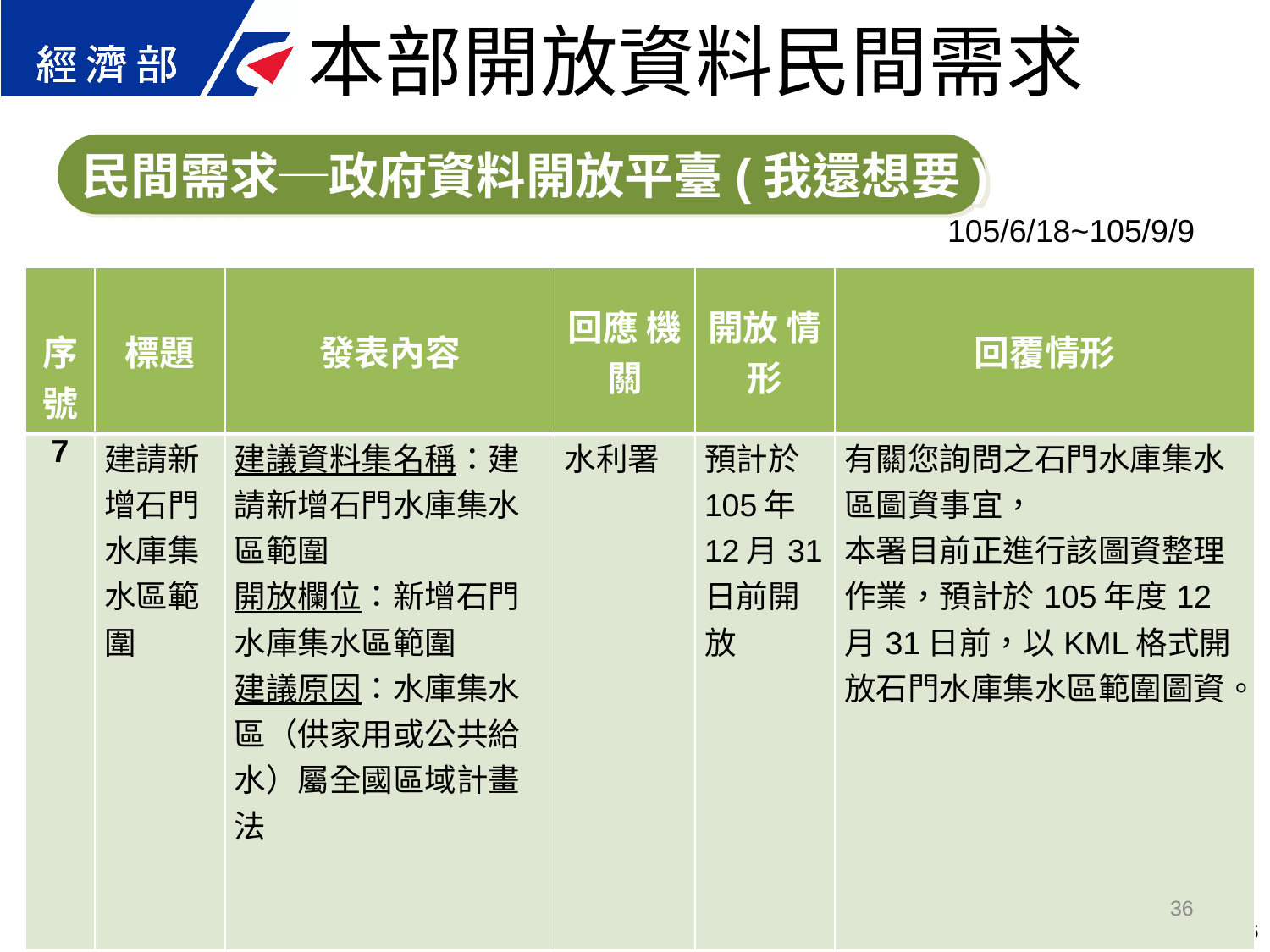

本部開放資料民間需求

民間需求─政府資料開放平臺(我還想要)
105/6/18~105/9/9
| 序號 | 標題 | 發表內容 | 回應 機關 | 開放 情形 | 回覆情形 |
| --- | --- | --- | --- | --- | --- |
| 7 | 建請新增石門水庫集水區範圍 | 建議資料集名稱：建請新增石門水庫集水區範圍 開放欄位：新增石門水庫集水區範圍 建議原因：水庫集水區（供家用或公共給水）屬全國區域計畫法 | 水利署 | 預計於105年12月31日前開放 | 有關您詢問之石門水庫集水區圖資事宜， 本署目前正進行該圖資整理作業，預計於105年度12月31日前，以KML格式開放石門水庫集水區範圍圖資。 |
36
36